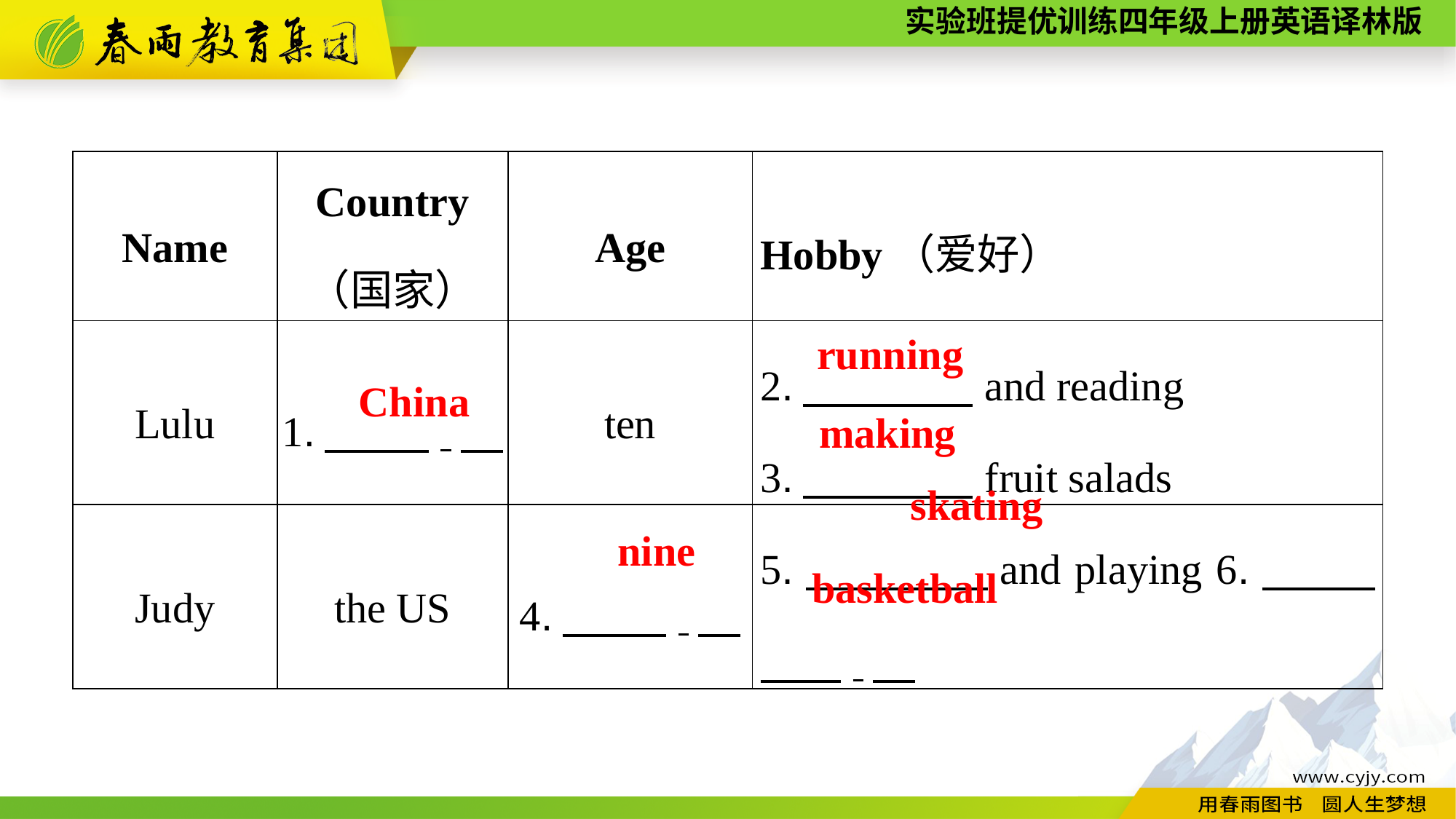

| Name | Country （国家） | Age | Hobby（爱好） |
| --- | --- | --- | --- |
| Lulu | 1.　 　. | ten | 2.　　　　and reading 3.　　　　fruit salads |
| Judy | the US | 4.　 　. | 5.　　　　and playing 6.　　 　 . |
running
China
making
skating
nine
basketball